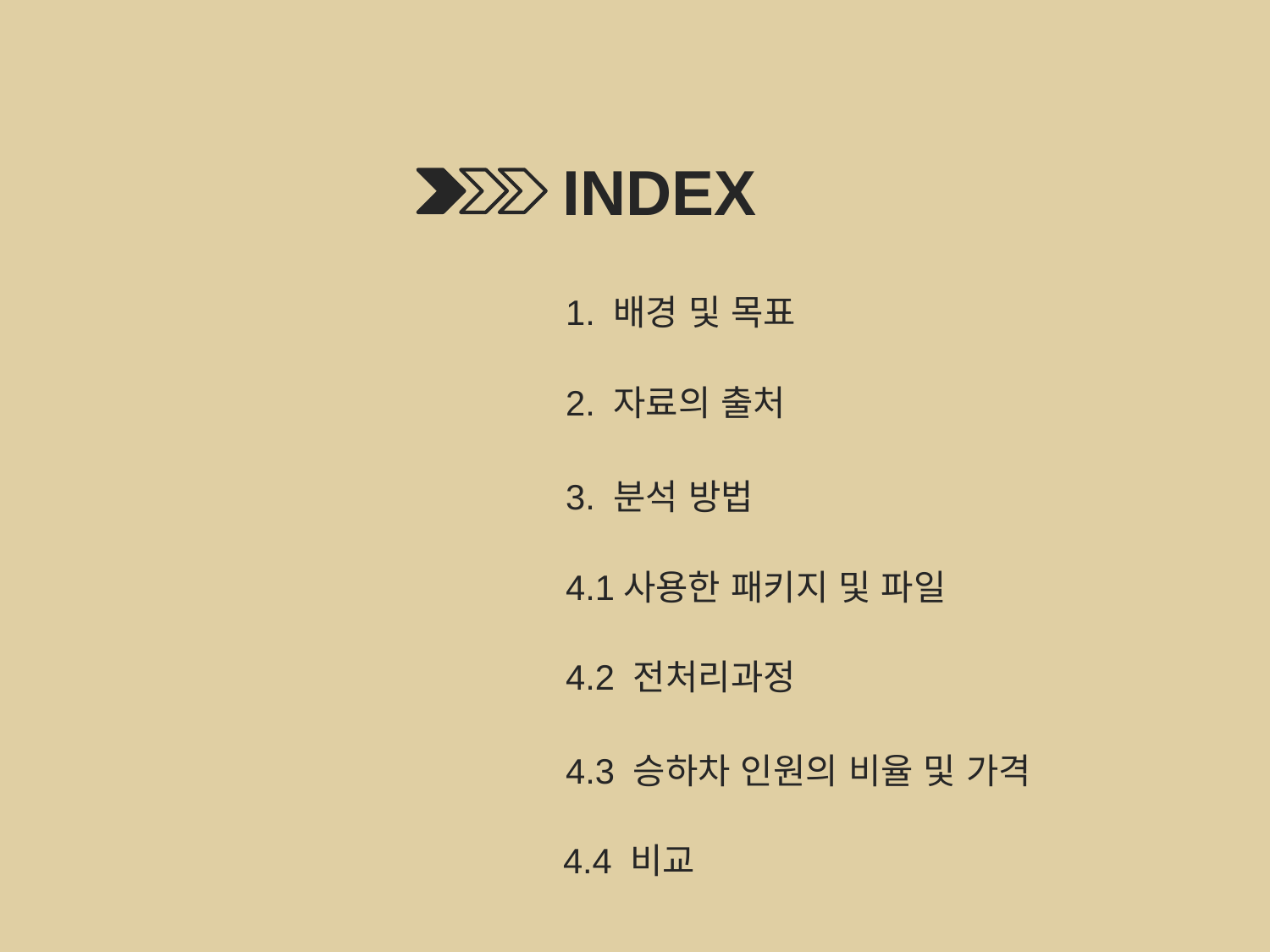

INDEX

1. 배경 및 목표
2. 자료의 출처
3. 분석 방법
4.1사용한 패키지 및 파일
4.2 전처리과정
4.3 승하차 인원의 비율 및 가격
4.4 비교